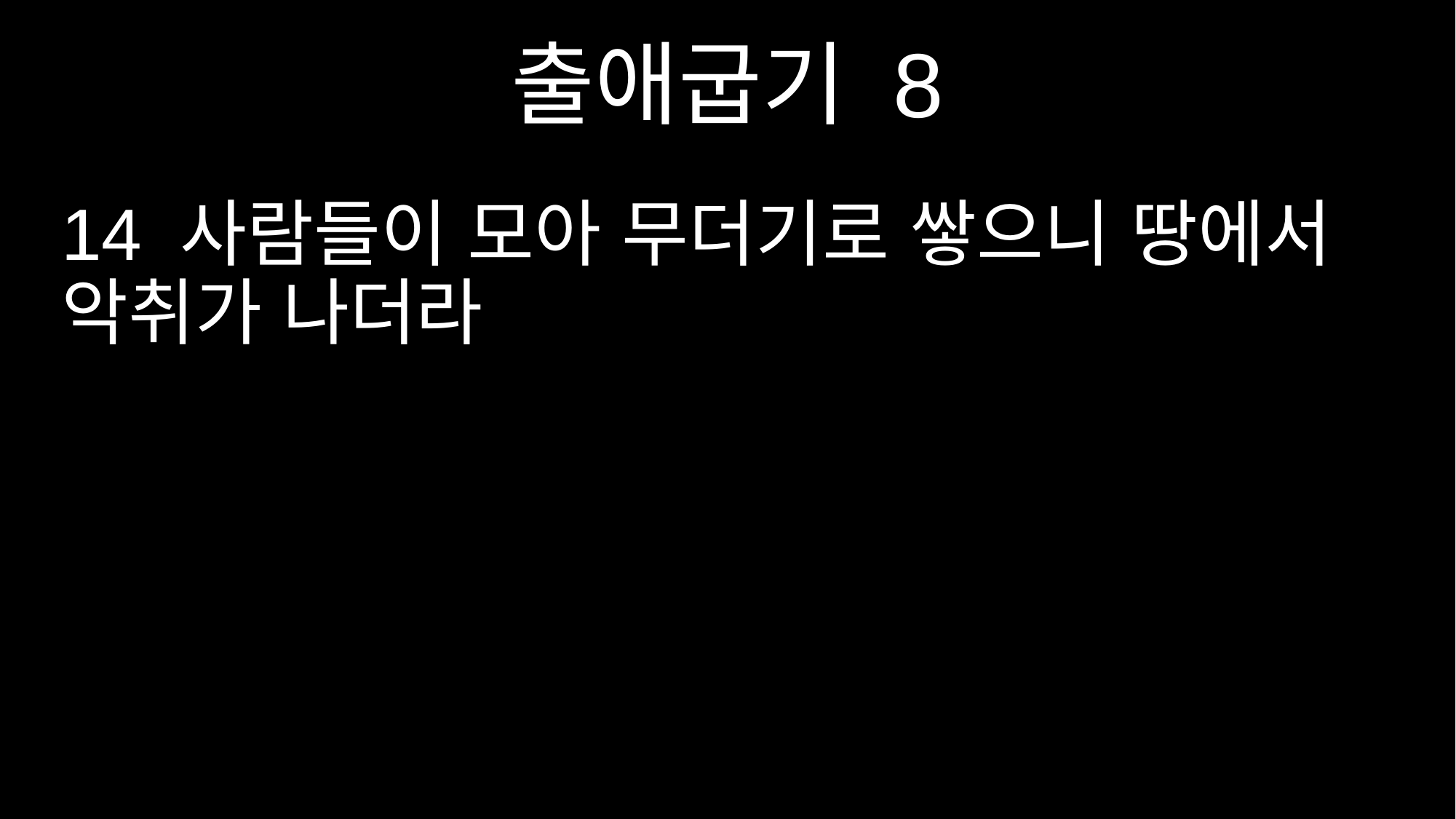

출애굽기 8
14 사람들이 모아 무더기로 쌓으니 땅에서 악취가 나더라